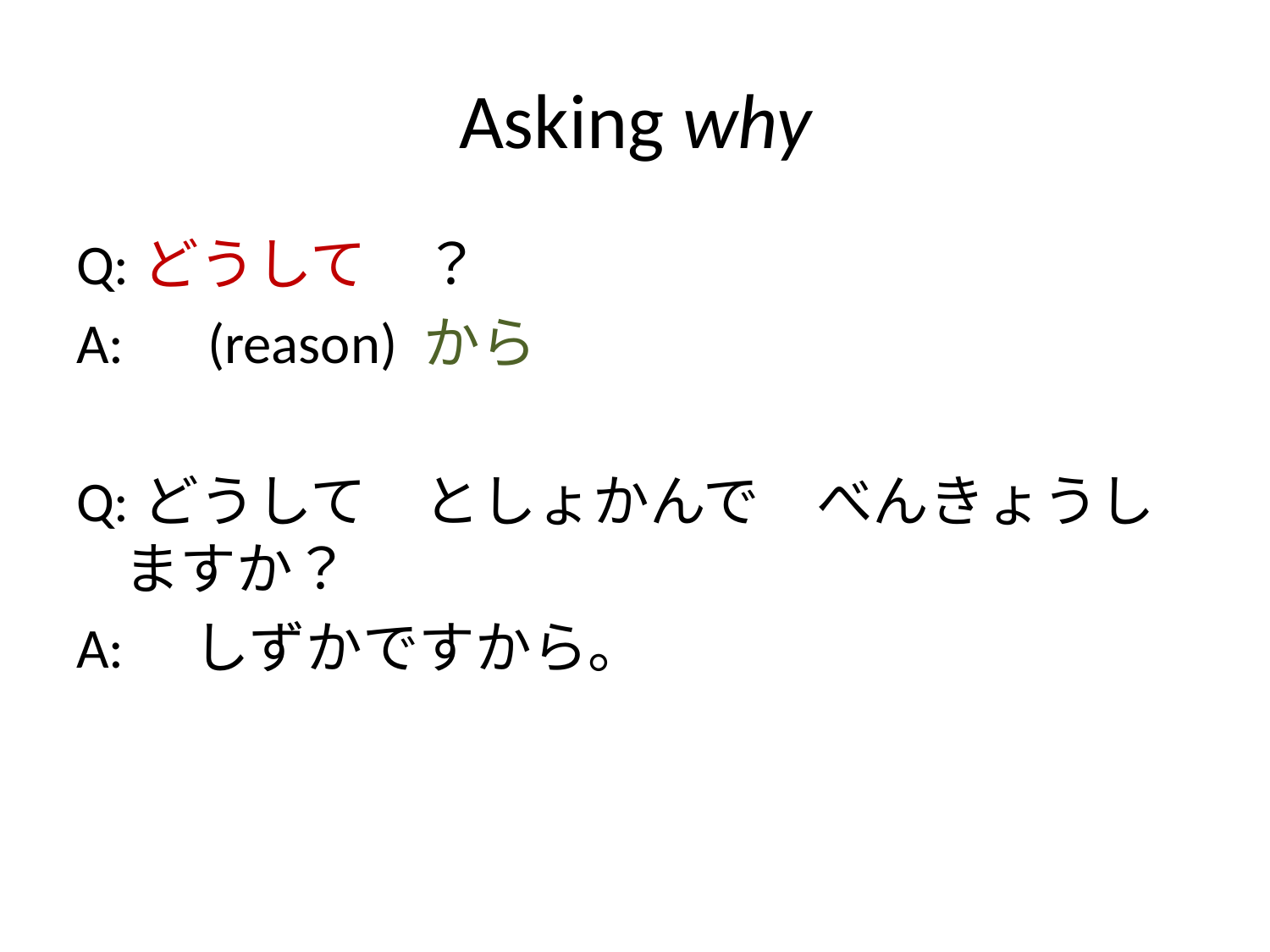

# Asking why
Q:どうして　？
A:　(reason) から

Q:どうして　としょかんで　べんきょうしますか？
A:　しずかですから。